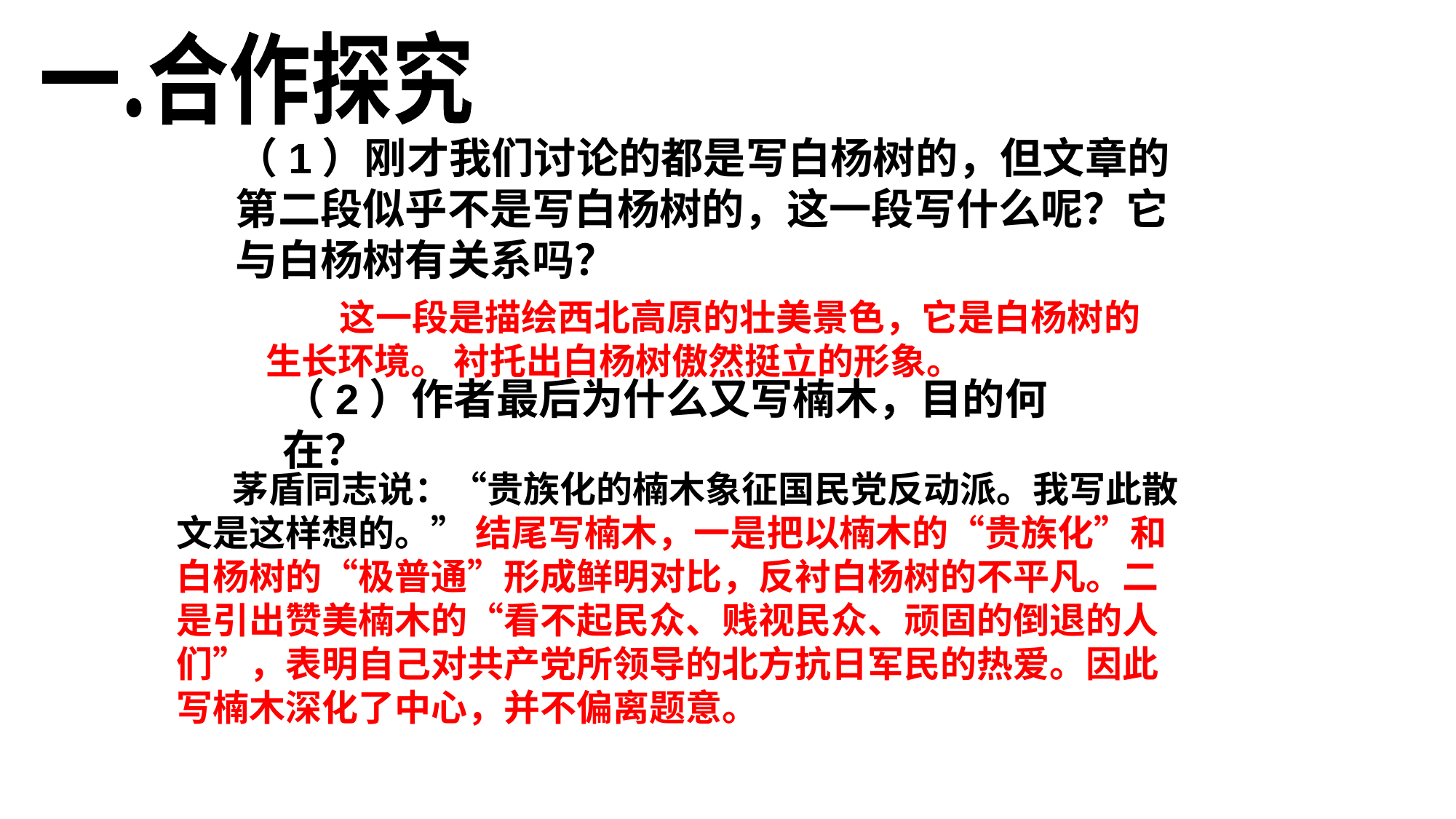

一.合作探究
（1）刚才我们讨论的都是写白杨树的，但文章的第二段似乎不是写白杨树的，这一段写什么呢？它与白杨树有关系吗？
        这一段是描绘西北高原的壮美景色，它是白杨树的生长环境。 衬托出白杨树傲然挺立的形象。
（2）作者最后为什么又写楠木，目的何在？
        茅盾同志说：“贵族化的楠木象征国民党反动派。我写此散文是这样想的。” 结尾写楠木，一是把以楠木的“贵族化”和白杨树的“极普通”形成鲜明对比，反衬白杨树的不平凡。二是引出赞美楠木的“看不起民众、贱视民众、顽固的倒退的人们”，表明自己对共产党所领导的北方抗日军民的热爱。因此写楠木深化了中心，并不偏离题意。